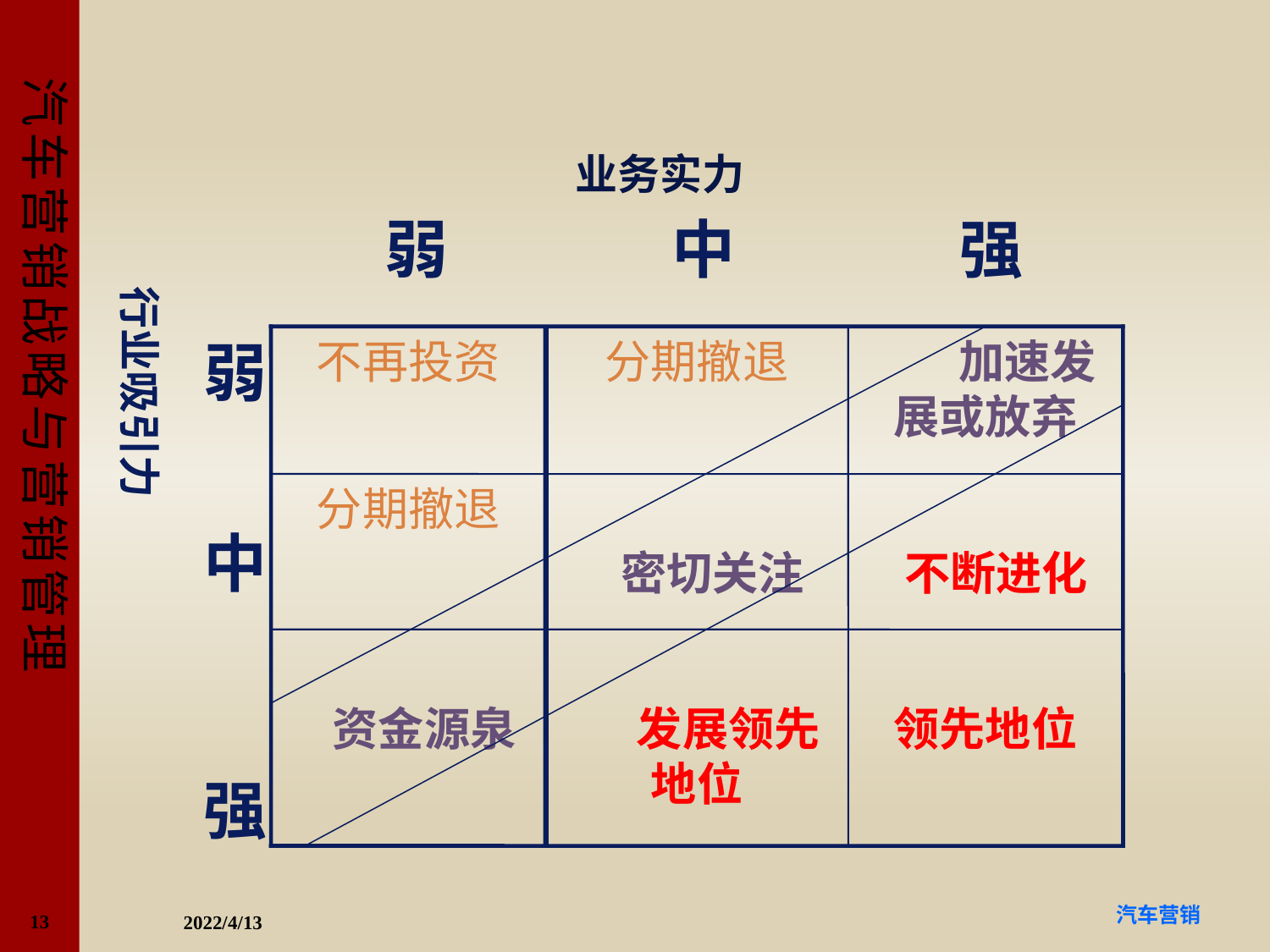

#
业务实力
弱
中
强
行业吸引力
不再投资

分期撤退

       加速发展或放弃

分期撤退

  密切关注

 不断进化

  资金源泉

     发展领先地位

领先地位

弱

中
强
2022/4/13

13